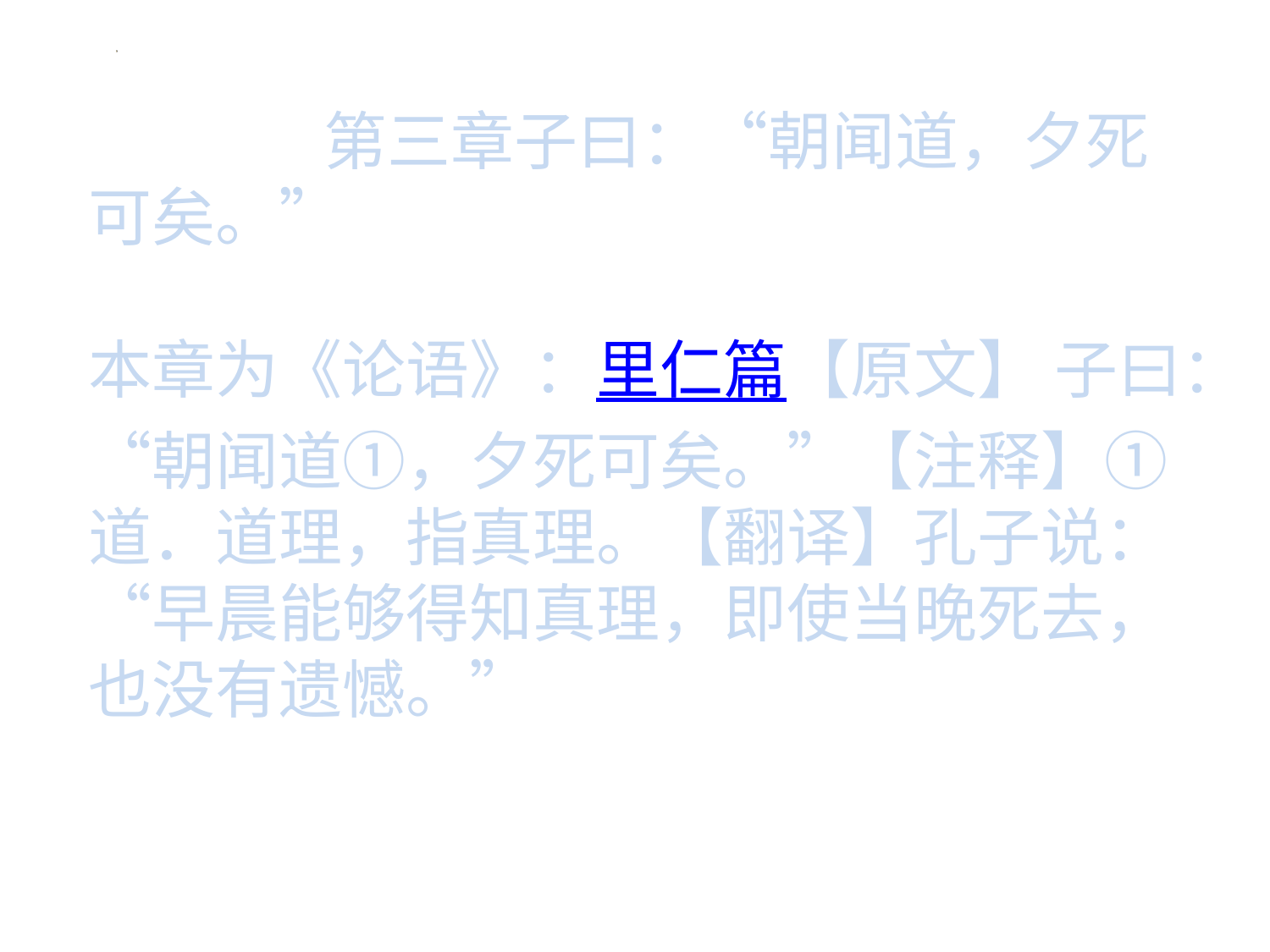

第三章子曰：“朝闻道，夕死可矣。”

本章为《论语》：里仁篇【原文】 子曰：“朝闻道①，夕死可矣。”【注释】①道．道理，指真理。【翻译】孔子说：“早晨能够得知真理，即使当晚死去，也没有遗憾。”